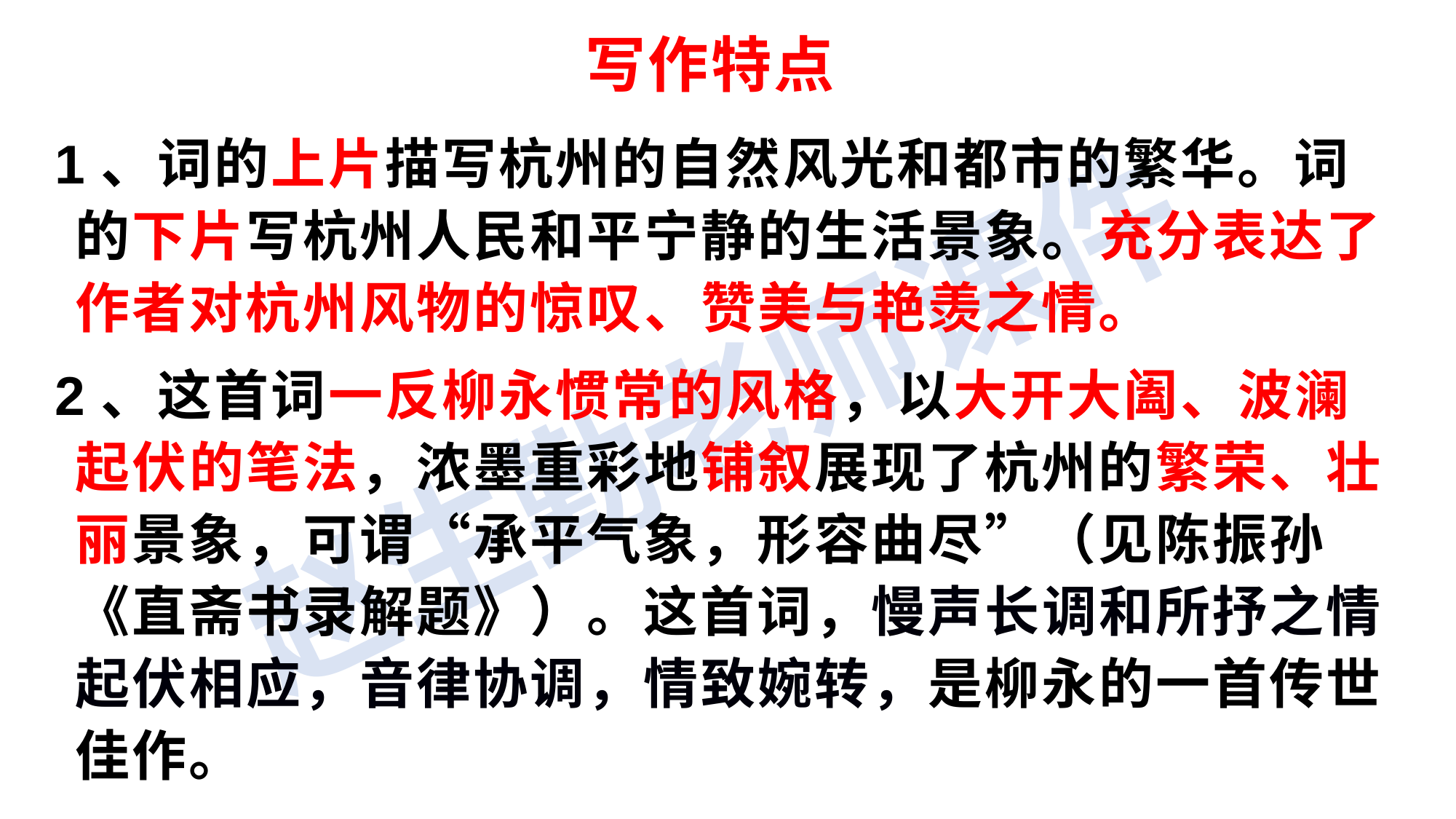

写作特点
1、词的上片描写杭州的自然风光和都市的繁华。词的下片写杭州人民和平宁静的生活景象。充分表达了作者对杭州风物的惊叹、赞美与艳羡之情。
2、这首词一反柳永惯常的风格，以大开大阖、波澜起伏的笔法，浓墨重彩地铺叙展现了杭州的繁荣、壮丽景象，可谓“承平气象，形容曲尽”（见陈振孙《直斋书录解题》）。这首词，慢声长调和所抒之情起伏相应，音律协调，情致婉转，是柳永的一首传世佳作。